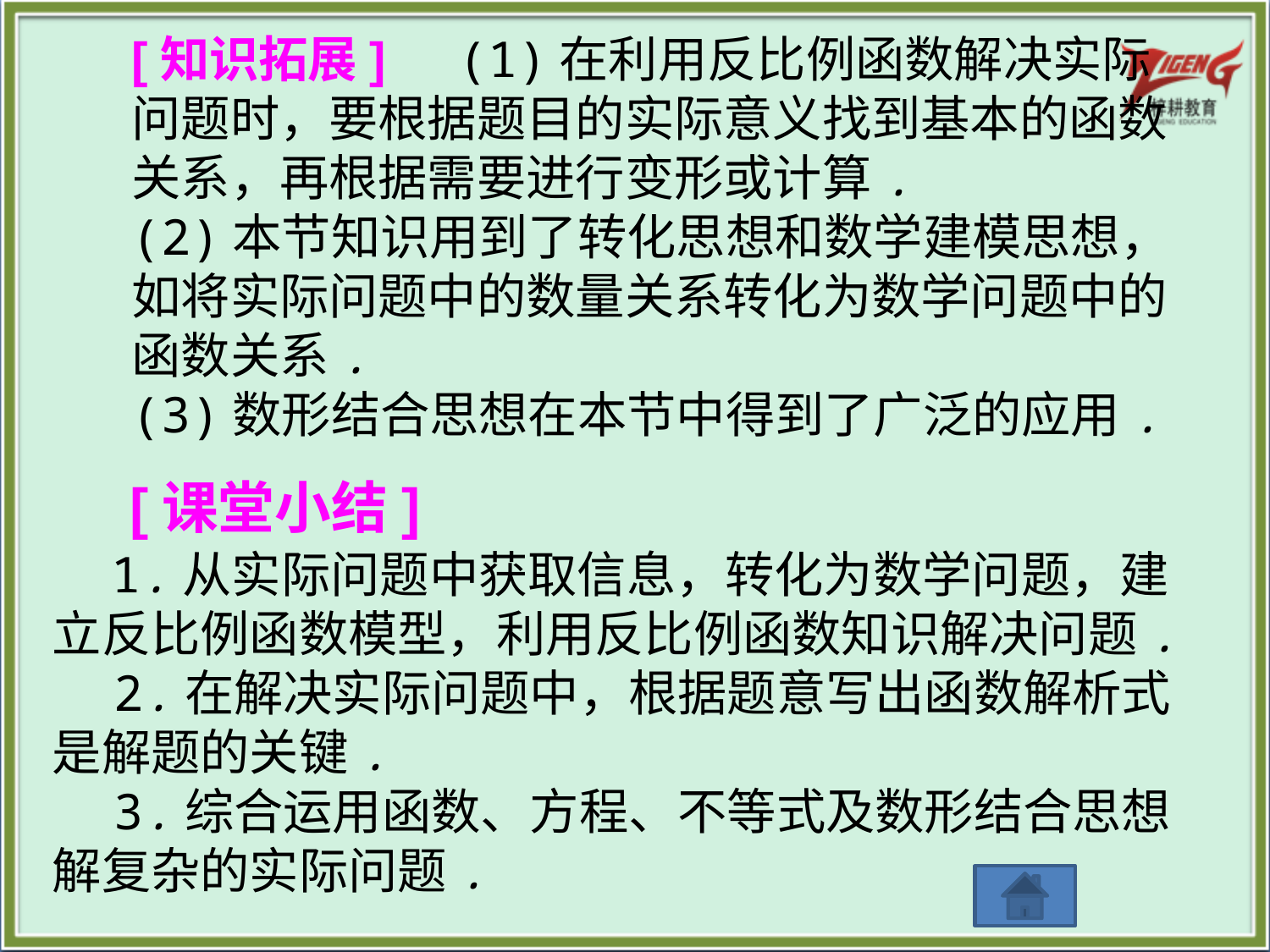

[知识拓展]　(1)在利用反比例函数解决实际问题时，要根据题目的实际意义找到基本的函数关系，再根据需要进行变形或计算.
(2)本节知识用到了转化思想和数学建模思想，如将实际问题中的数量关系转化为数学问题中的函数关系.
(3)数形结合思想在本节中得到了广泛的应用.
[课堂小结]
  1.从实际问题中获取信息，转化为数学问题，建立反比例函数模型，利用反比例函数知识解决问题.
　2.在解决实际问题中，根据题意写出函数解析式是解题的关键.
　3.综合运用函数、方程、不等式及数形结合思想解复杂的实际问题.